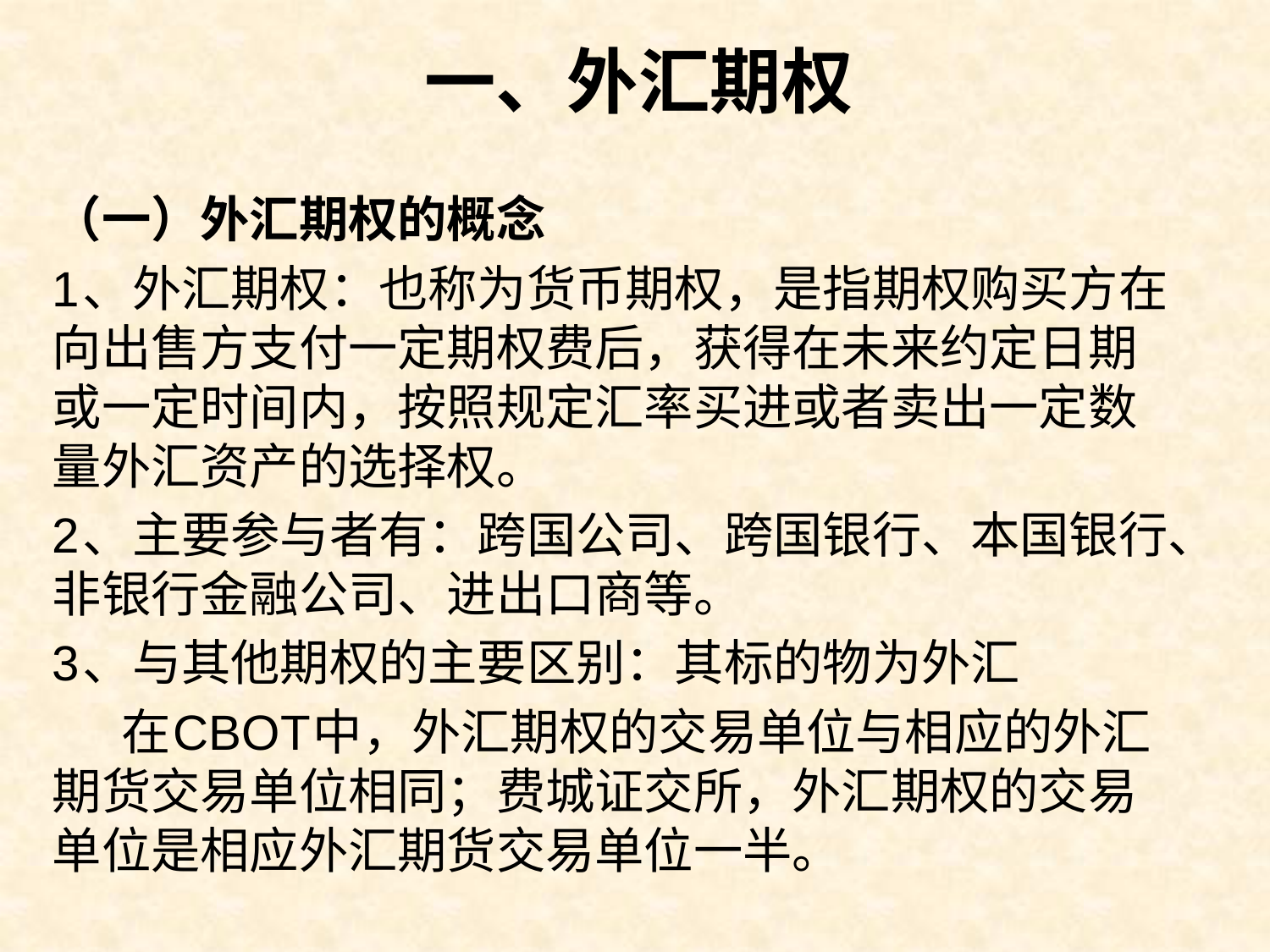

# 一、外汇期权

（一）外汇期权的概念
1、外汇期权：也称为货币期权，是指期权购买方在向出售方支付一定期权费后，获得在未来约定日期或一定时间内，按照规定汇率买进或者卖出一定数量外汇资产的选择权。
2、主要参与者有：跨国公司、跨国银行、本国银行、非银行金融公司、进出口商等。
3、与其他期权的主要区别：其标的物为外汇
      在CBOT中，外汇期权的交易单位与相应的外汇期货交易单位相同；费城证交所，外汇期权的交易单位是相应外汇期货交易单位一半。